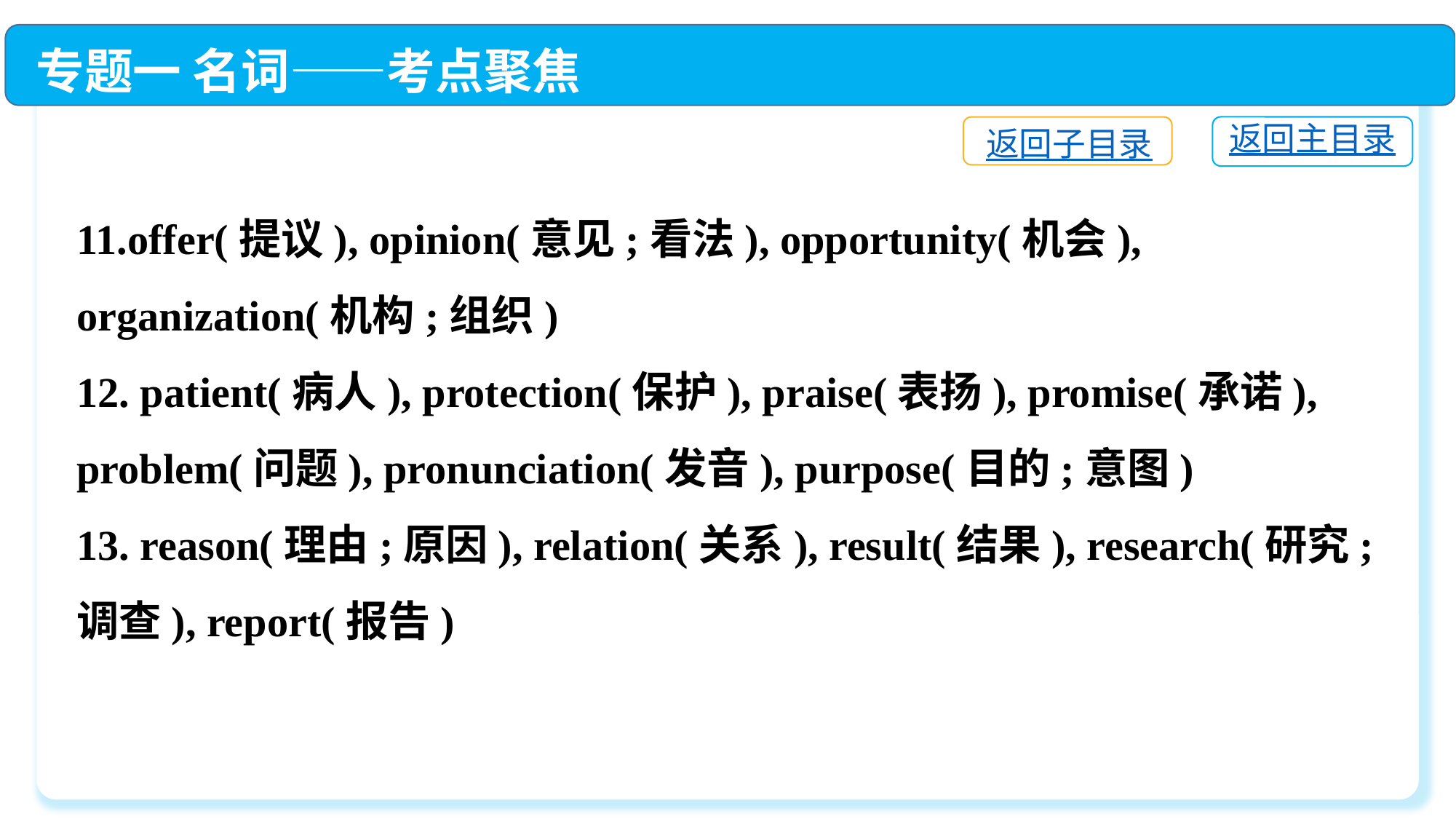

专题一 名词——考点聚焦

返回主目录

返回子目录
11.offer(提议), opinion(意见;看法), opportunity(机会), organization(机构;组织)
12. patient(病人), protection(保护), praise(表扬), promise(承诺), problem(问题), pronunciation(发音), purpose(目的;意图)
13. reason(理由;原因), relation(关系), result(结果), research(研究;调查), report(报告)